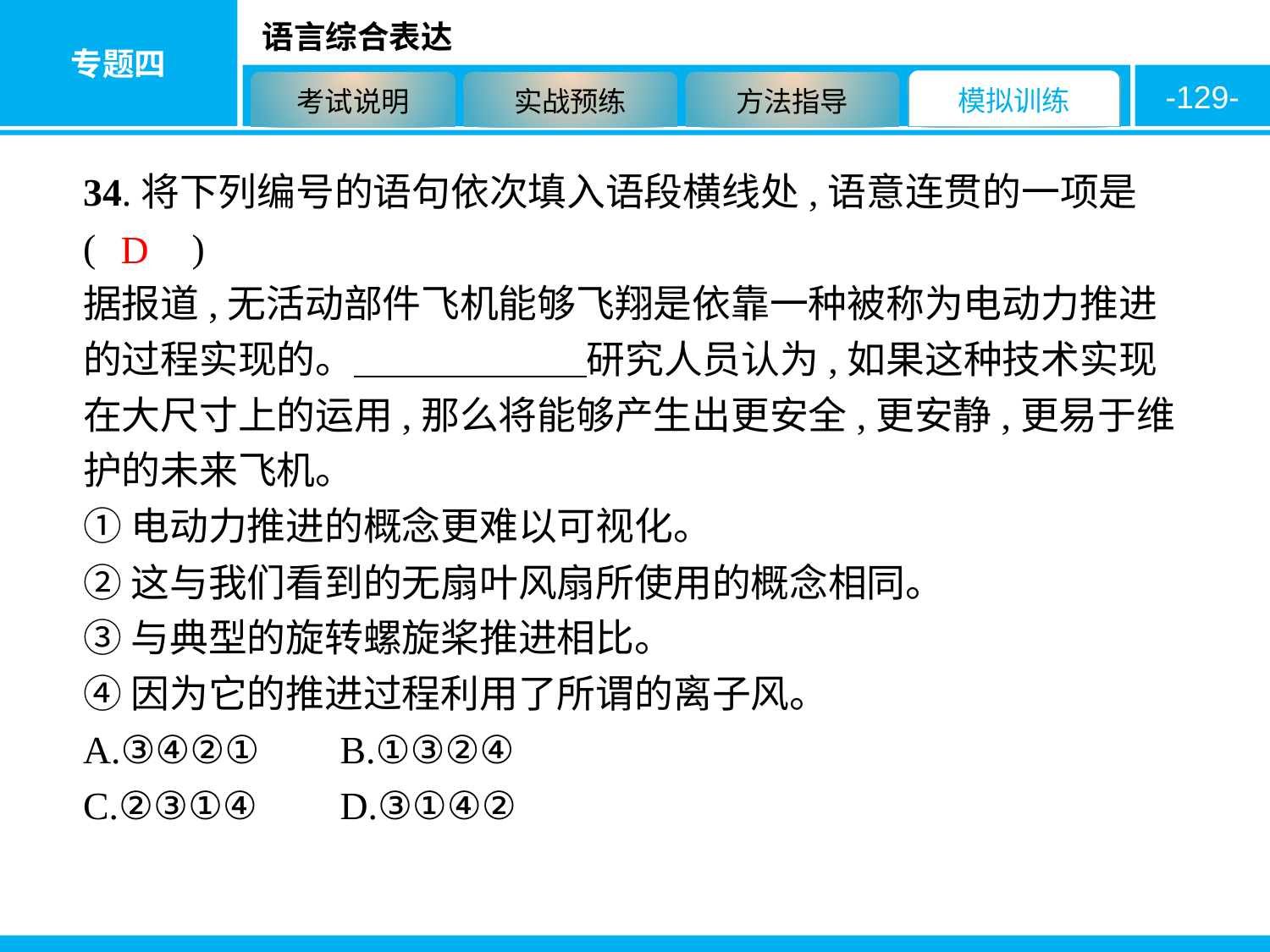

-129-
34.将下列编号的语句依次填入语段横线处,语意连贯的一项是(　　)
据报道,无活动部件飞机能够飞翔是依靠一种被称为电动力推进的过程实现的。　　　　　　研究人员认为,如果这种技术实现在大尺寸上的运用,那么将能够产生出更安全,更安静,更易于维护的未来飞机。
①电动力推进的概念更难以可视化。
②这与我们看到的无扇叶风扇所使用的概念相同。
③与典型的旋转螺旋桨推进相比。
④因为它的推进过程利用了所谓的离子风。
A.③④②①	B.①③②④
C.②③①④	D.③①④②
D